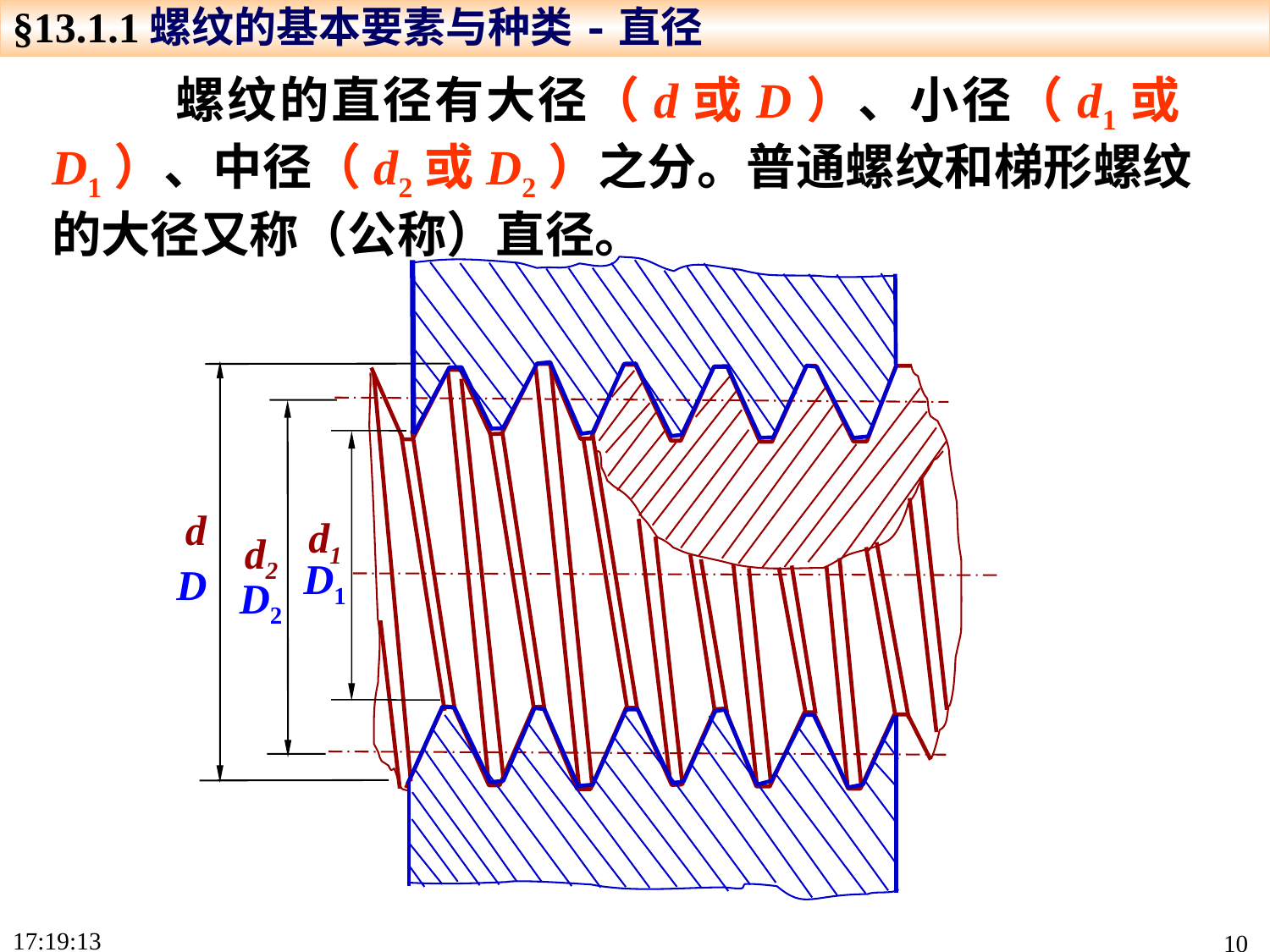

§13.1.1螺纹的基本要素与种类-直径
        螺纹的直径有大径（d或D）、小径（d1或D1）、中径（d2或D2）之分。普通螺纹和梯形螺纹的大径又称（公称）直径。

d

d2

d1

D1
D
D2
17:19:13
10